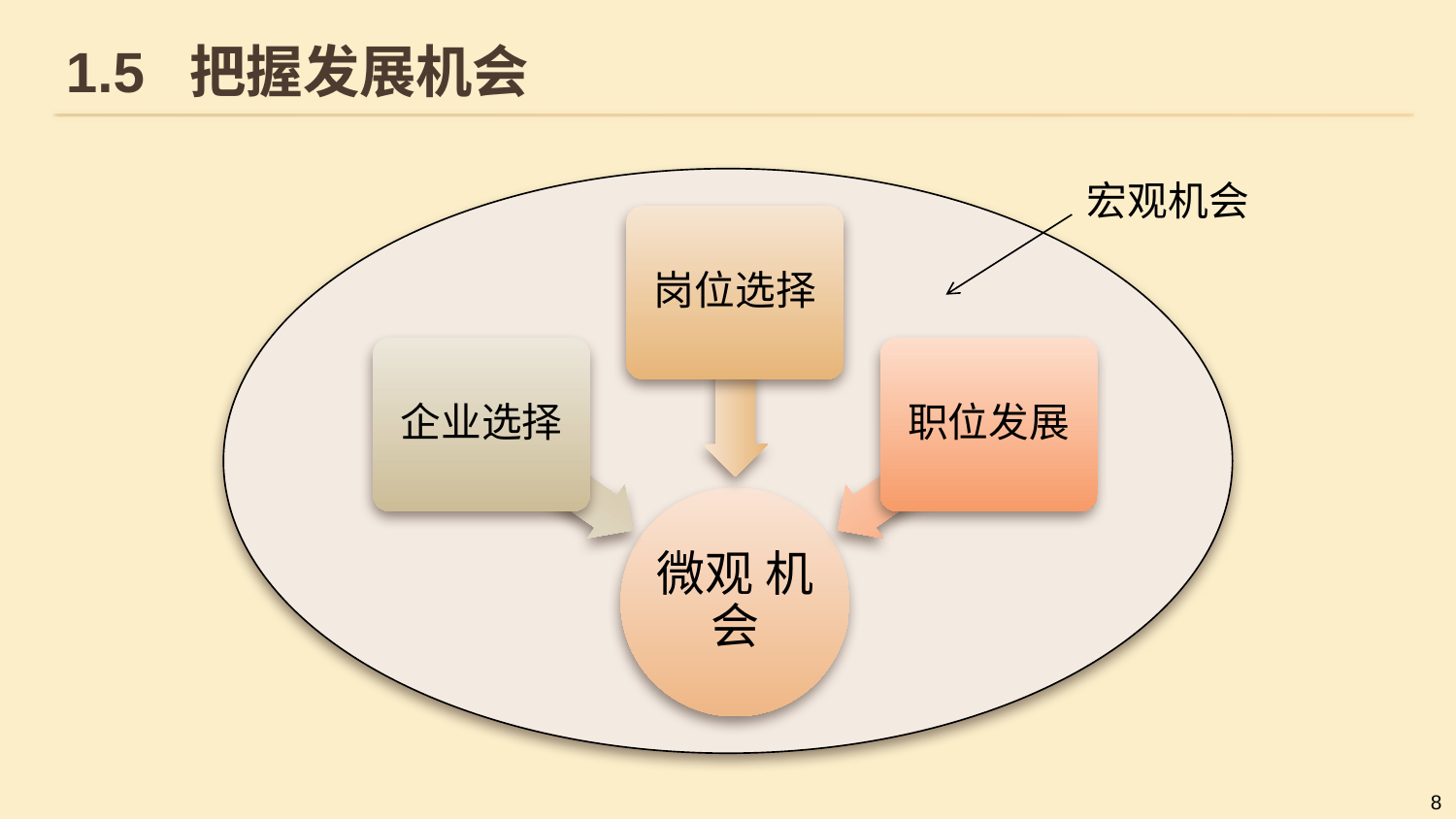

# 1.5  把握发展机会

宏观机会
岗位选择
企业选择
职位发展

微观 机会
8